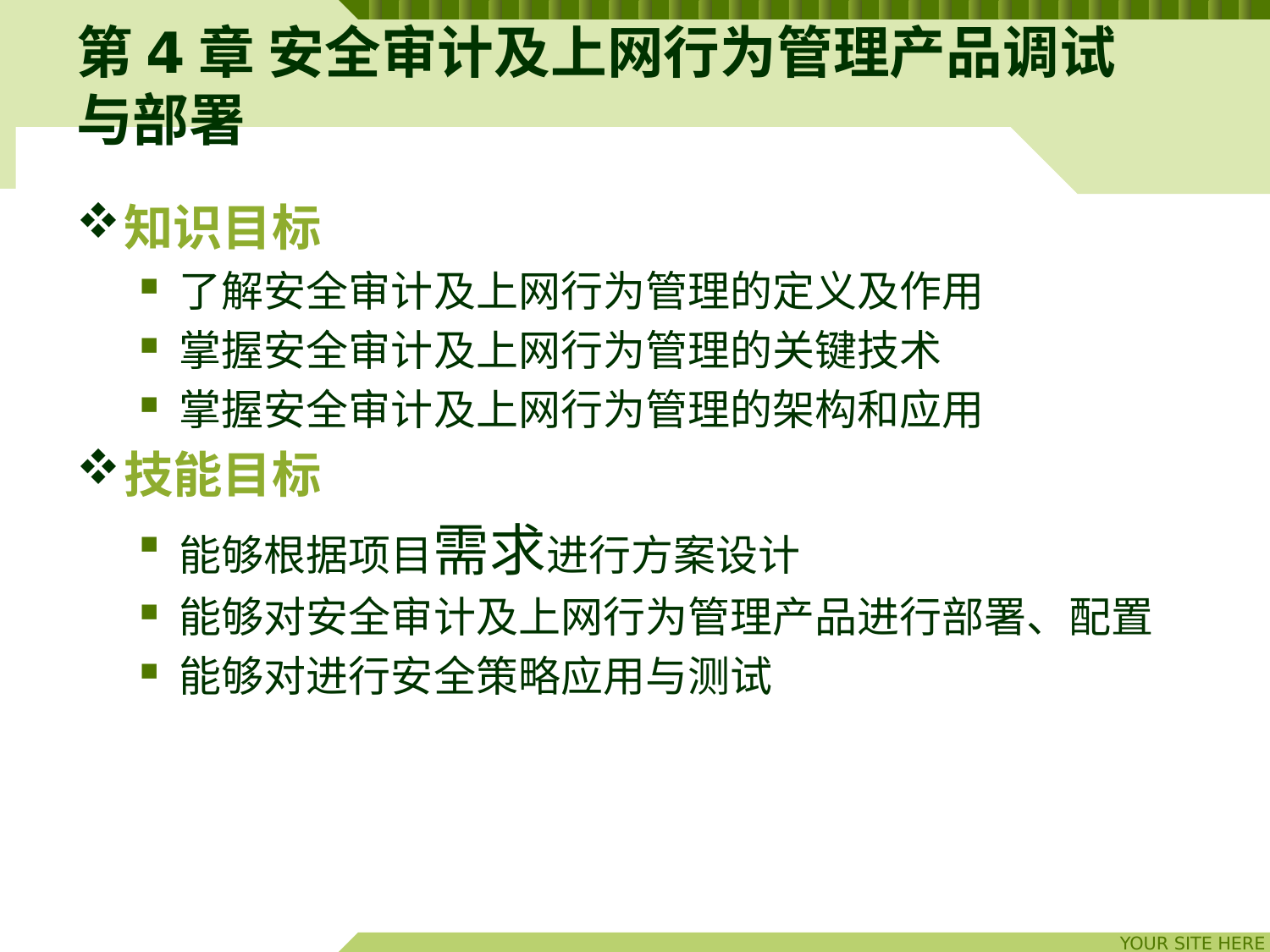

# 第4章 安全审计及上网行为管理产品调试与部署
知识目标
了解安全审计及上网行为管理的定义及作用
掌握安全审计及上网行为管理的关键技术
掌握安全审计及上网行为管理的架构和应用
技能目标
能够根据项目需求进行方案设计
能够对安全审计及上网行为管理产品进行部署、配置
能够对进行安全策略应用与测试